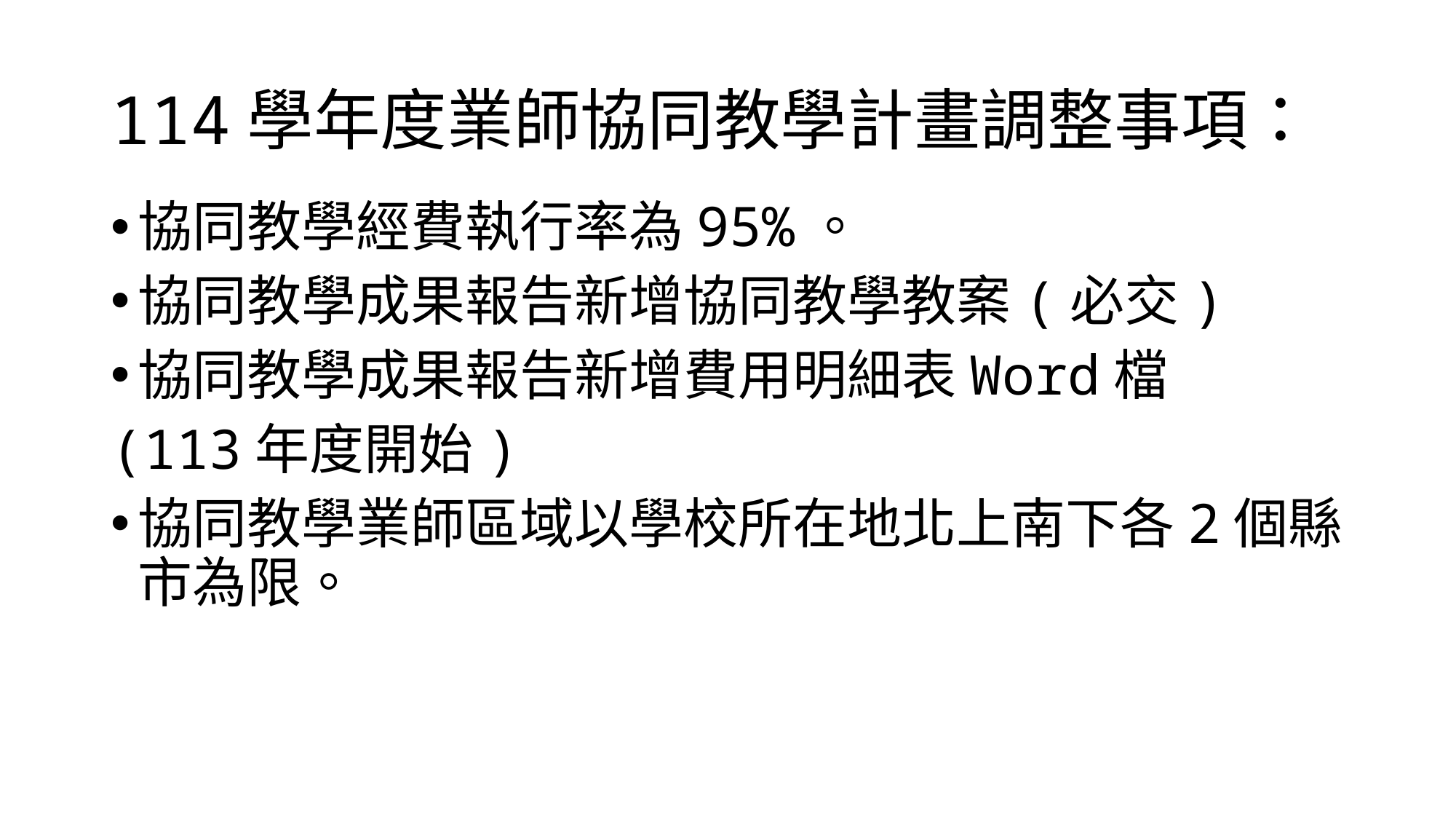

# 114學年度業師協同教學計畫調整事項：
協同教學經費執行率為95%。
協同教學成果報告新增協同教學教案(必交)
協同教學成果報告新增費用明細表Word檔
(113年度開始)
協同教學業師區域以學校所在地北上南下各2個縣市為限。